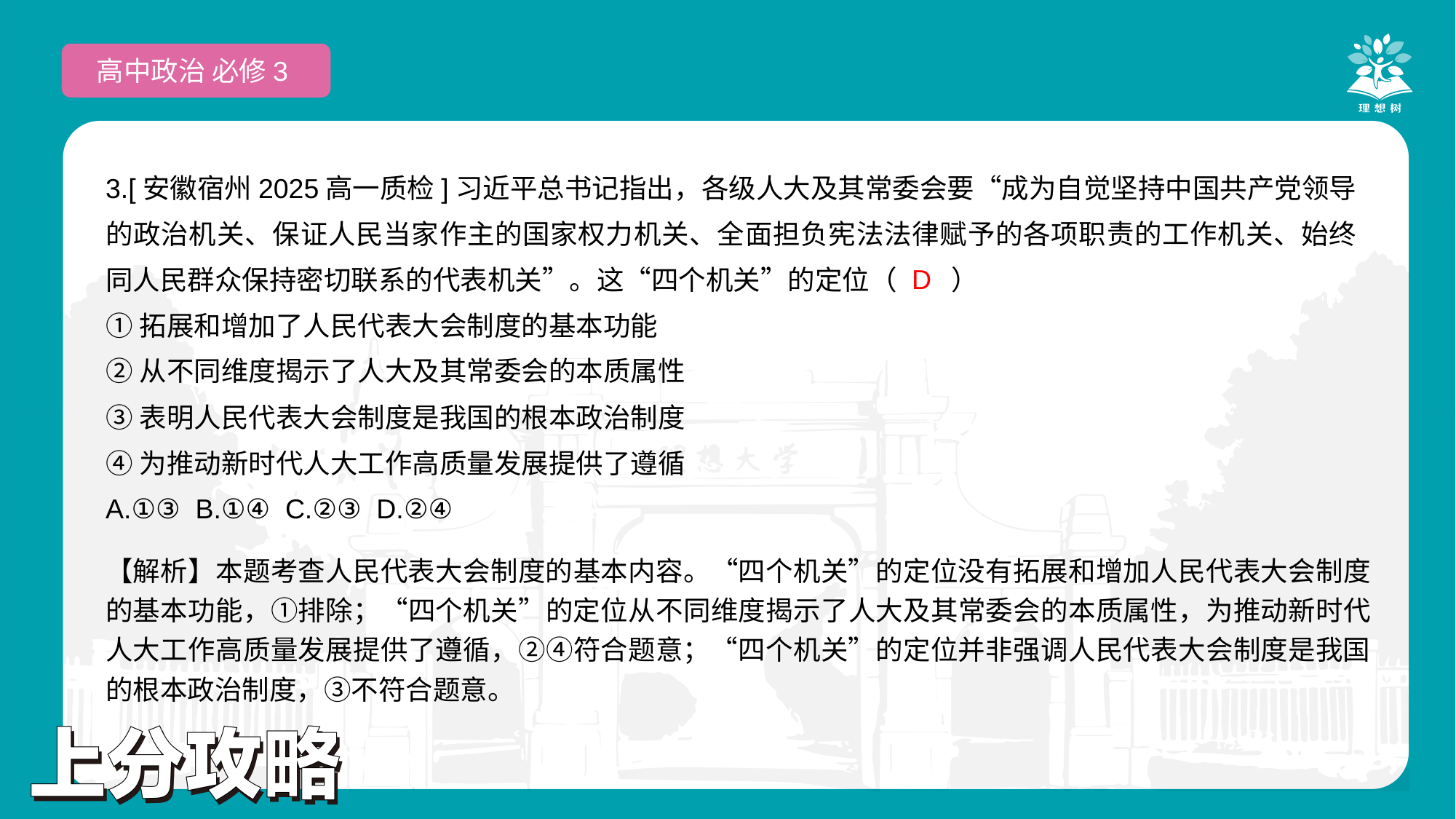

高中政治 必修3
3.[安徽宿州2025高一质检]习近平总书记指出，各级人大及其常委会要“成为自觉坚持中国共产党领导的政治机关、保证人民当家作主的国家权力机关、全面担负宪法法律赋予的各项职责的工作机关、始终同人民群众保持密切联系的代表机关”。这“四个机关”的定位（　　）
①拓展和增加了人民代表大会制度的基本功能
②从不同维度揭示了人大及其常委会的本质属性
③表明人民代表大会制度是我国的根本政治制度
④为推动新时代人大工作高质量发展提供了遵循
A.①③  B.①④  C.②③  D.②④
 D
【解析】本题考查人民代表大会制度的基本内容。“四个机关”的定位没有拓展和增加人民代表大会制度的基本功能，①排除；“四个机关”的定位从不同维度揭示了人大及其常委会的本质属性，为推动新时代人大工作高质量发展提供了遵循，②④符合题意；“四个机关”的定位并非强调人民代表大会制度是我国的根本政治制度，③不符合题意。